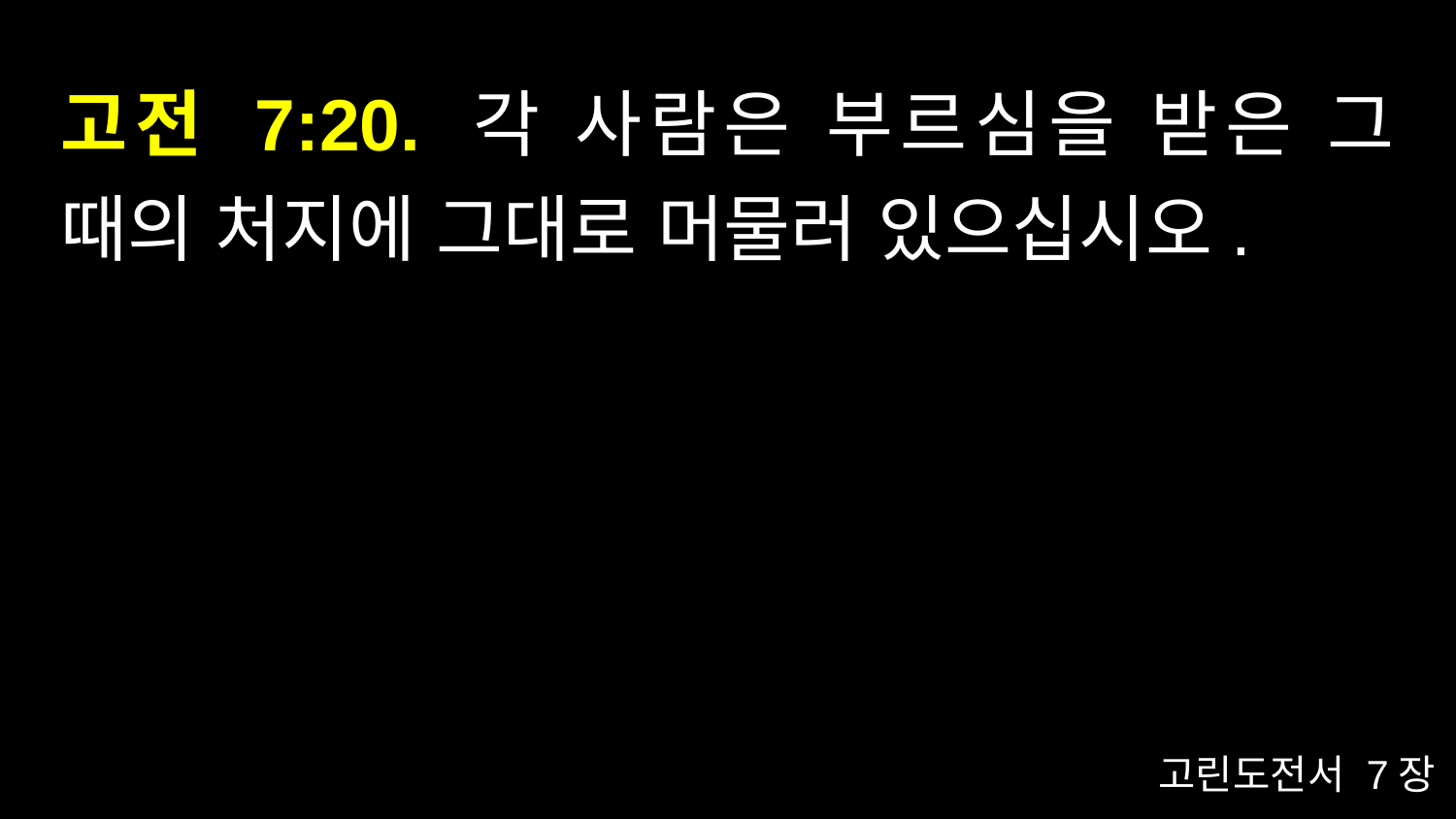

# 고전 7:20. 각 사람은 부르심을 받은 그 때의 처지에 그대로 머물러 있으십시오.
고린도전서 7장